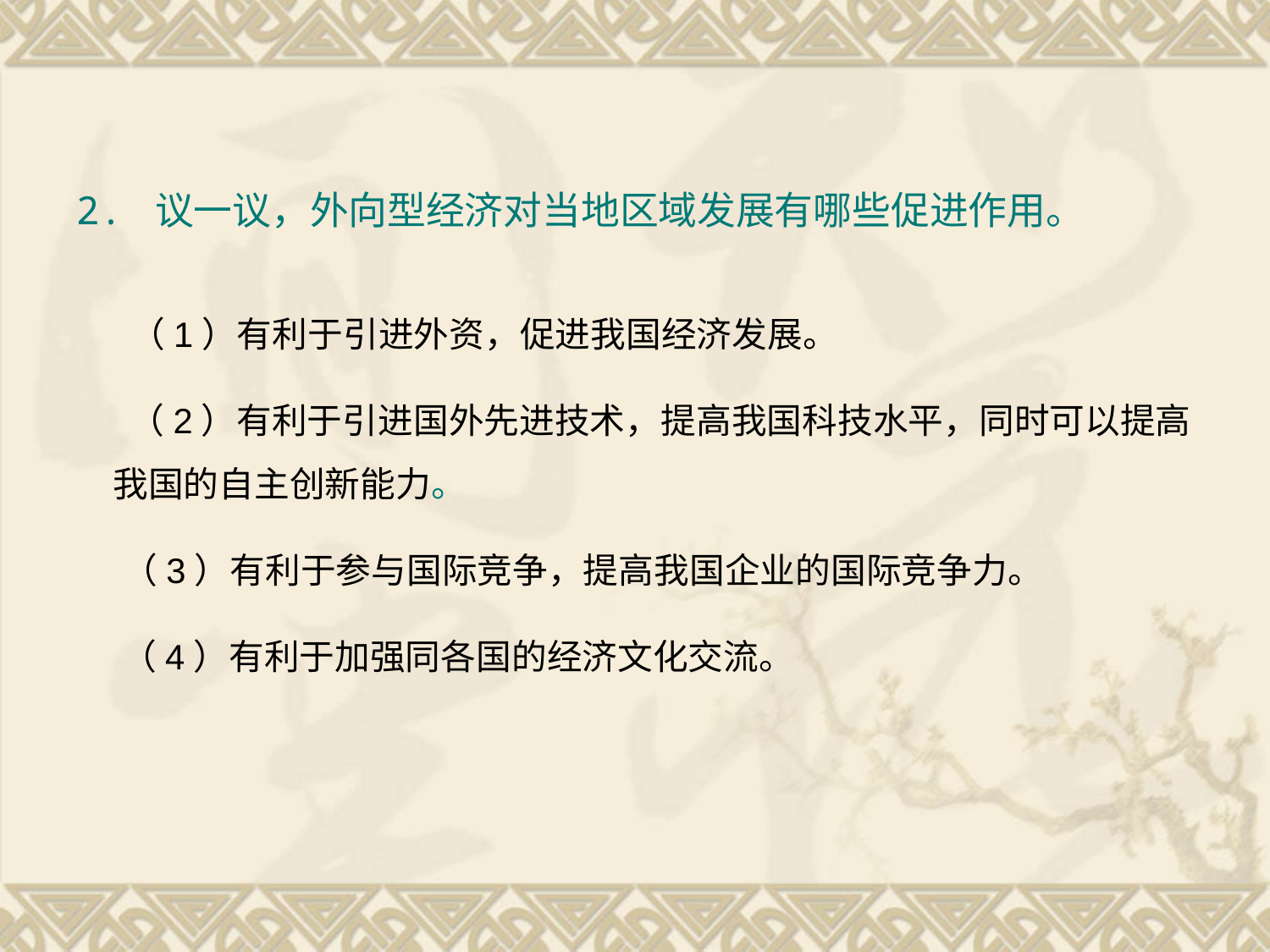

2. 议一议，外向型经济对当地区域发展有哪些促进作用。
 （1）有利于引进外资，促进我国经济发展。
 （2）有利于引进国外先进技术，提高我国科技水平，同时可以提高我国的自主创新能力。
（3）有利于参与国际竞争，提高我国企业的国际竞争力。
（4）有利于加强同各国的经济文化交流。